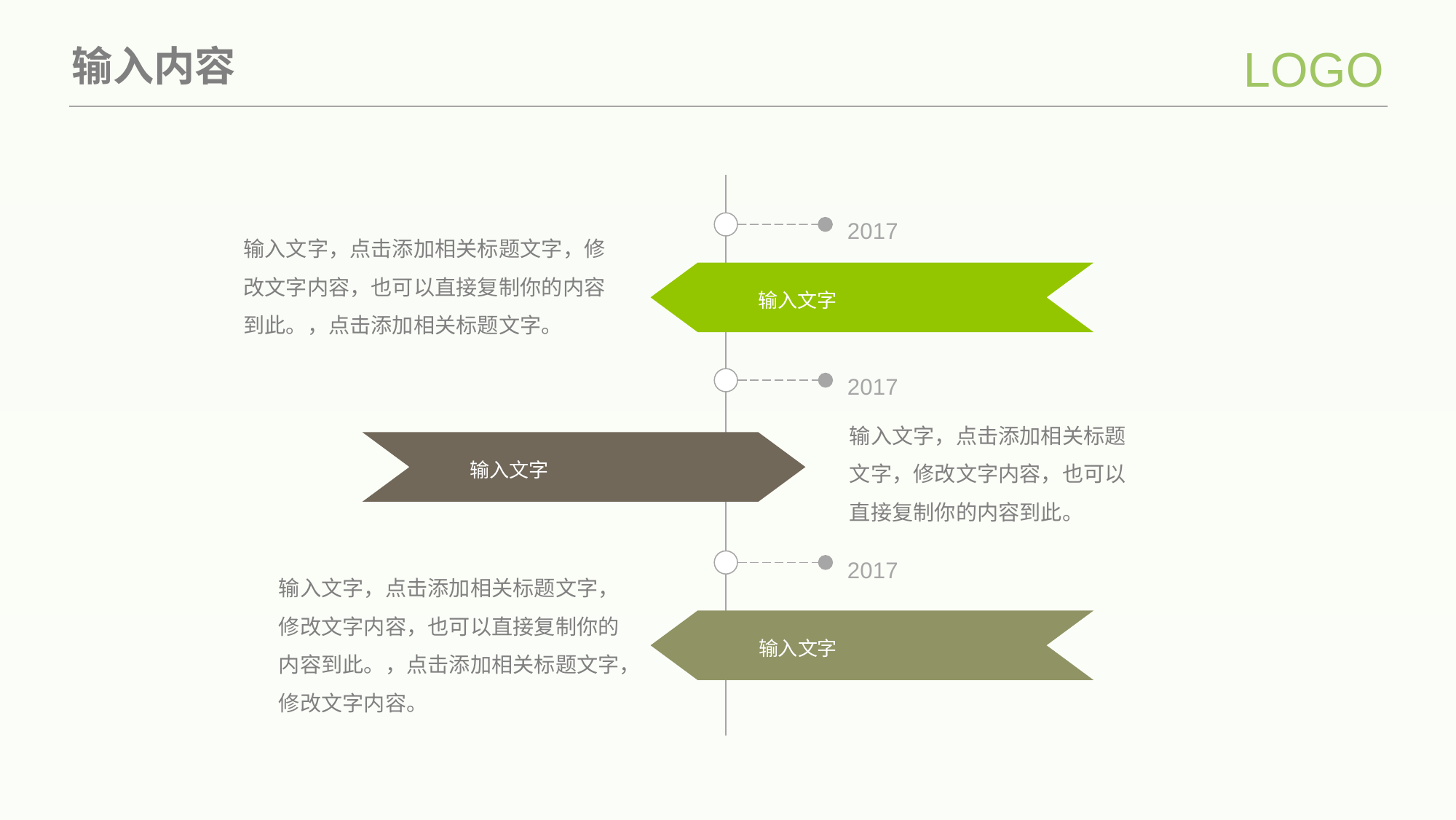

LOGO
输入内容
2017

输入文字，点击添加相关标题文字，修改文字内容，也可以直接复制你的内容到此。，点击添加相关标题文字。

输入文字
2017

输入文字，点击添加相关标题文字，修改文字内容，也可以直接复制你的内容到此。

输入文字
2017

输入文字，点击添加相关标题文字，修改文字内容，也可以直接复制你的内容到此。，点击添加相关标题文字，修改文字内容。

输入文字